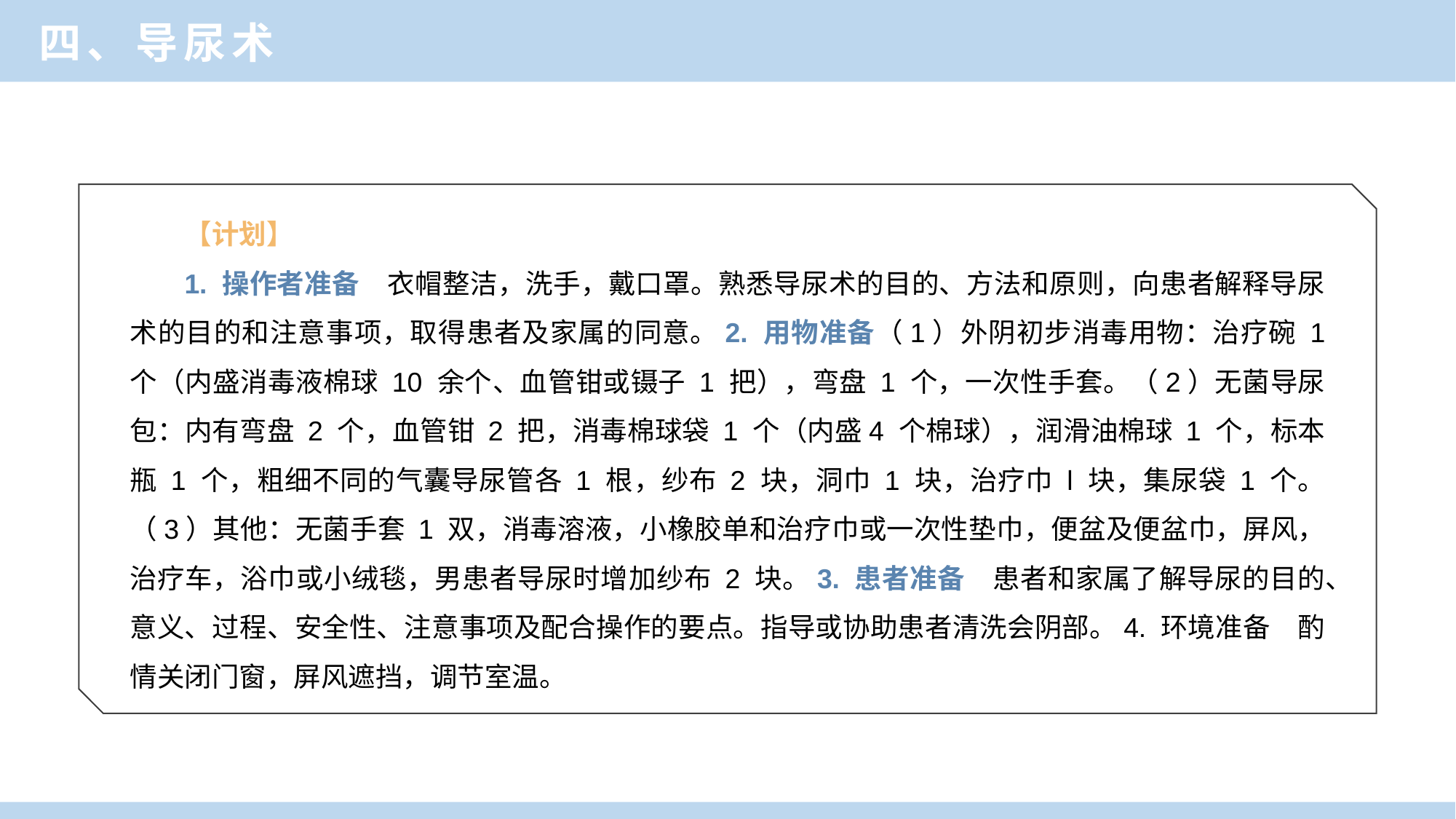

四、导尿术

【计划】
1. 操作者准备　衣帽整洁，洗手，戴口罩。熟悉导尿术的目的、方法和原则，向患者解释导尿术的目的和注意事项，取得患者及家属的同意。2. 用物准备（1）外阴初步消毒用物：治疗碗 1 个（内盛消毒液棉球 10 余个、血管钳或镊子 1 把），弯盘 1 个，一次性手套。（2）无菌导尿包：内有弯盘 2 个，血管钳 2 把，消毒棉球袋 1 个（内盛4 个棉球），润滑油棉球 1 个，标本瓶 1 个，粗细不同的气囊导尿管各 1 根，纱布 2 块，洞巾 1 块，治疗巾 l 块，集尿袋 1 个。（3）其他：无菌手套 1 双，消毒溶液，小橡胶单和治疗巾或一次性垫巾，便盆及便盆巾，屏风，治疗车，浴巾或小绒毯，男患者导尿时增加纱布 2 块。3. 患者准备　患者和家属了解导尿的目的、意义、过程、安全性、注意事项及配合操作的要点。指导或协助患者清洗会阴部。4. 环境准备　酌情关闭门窗，屏风遮挡，调节室温。